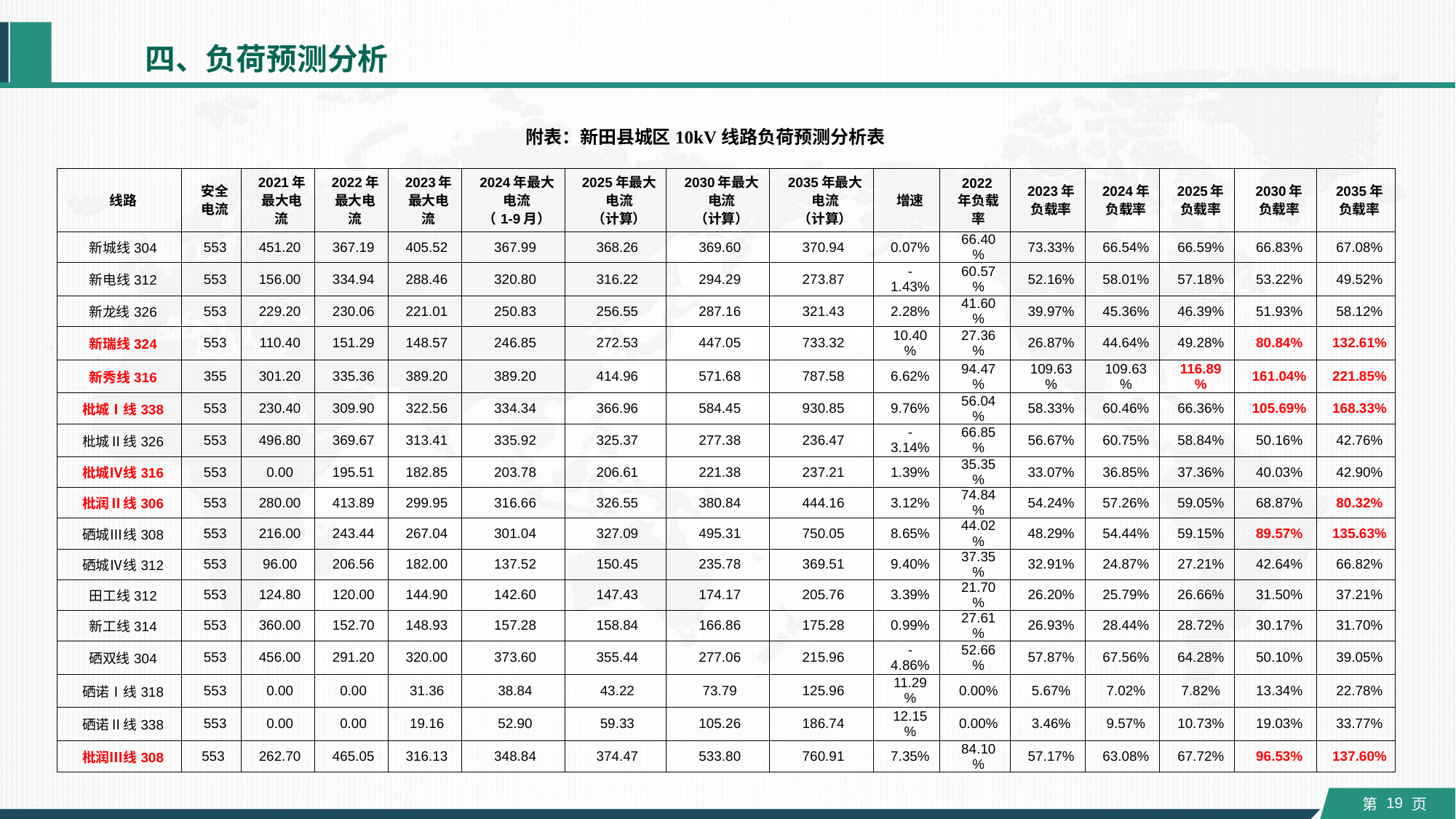

四、负荷预测分析
附表：新田县城区10kV线路负荷预测分析表
| 线路 | 安全电流 | 2021年最大电流 | 2022年最大电流 | 2023年最大电流 | 2024年最大电流 （1-9月） | 2025年最大电流 （计算） | 2030年最大电流 （计算） | 2035年最大电流 （计算） | 增速 | 2022年负载率 | 2023年负载率 | 2024年负载率 | 2025年负载率 | 2030年负载率 | 2035年负载率 |
| --- | --- | --- | --- | --- | --- | --- | --- | --- | --- | --- | --- | --- | --- | --- | --- |
| 新城线304 | 553 | 451.20 | 367.19 | 405.52 | 367.99 | 368.26 | 369.60 | 370.94 | 0.07% | 66.40% | 73.33% | 66.54% | 66.59% | 66.83% | 67.08% |
| 新电线312 | 553 | 156.00 | 334.94 | 288.46 | 320.80 | 316.22 | 294.29 | 273.87 | -1.43% | 60.57% | 52.16% | 58.01% | 57.18% | 53.22% | 49.52% |
| 新龙线326 | 553 | 229.20 | 230.06 | 221.01 | 250.83 | 256.55 | 287.16 | 321.43 | 2.28% | 41.60% | 39.97% | 45.36% | 46.39% | 51.93% | 58.12% |
| 新瑞线324 | 553 | 110.40 | 151.29 | 148.57 | 246.85 | 272.53 | 447.05 | 733.32 | 10.40% | 27.36% | 26.87% | 44.64% | 49.28% | 80.84% | 132.61% |
| 新秀线316 | 355 | 301.20 | 335.36 | 389.20 | 389.20 | 414.96 | 571.68 | 787.58 | 6.62% | 94.47% | 109.63% | 109.63% | 116.89% | 161.04% | 221.85% |
| 枇城Ⅰ线338 | 553 | 230.40 | 309.90 | 322.56 | 334.34 | 366.96 | 584.45 | 930.85 | 9.76% | 56.04% | 58.33% | 60.46% | 66.36% | 105.69% | 168.33% |
| 枇城Ⅱ线326 | 553 | 496.80 | 369.67 | 313.41 | 335.92 | 325.37 | 277.38 | 236.47 | -3.14% | 66.85% | 56.67% | 60.75% | 58.84% | 50.16% | 42.76% |
| 枇城Ⅳ线316 | 553 | 0.00 | 195.51 | 182.85 | 203.78 | 206.61 | 221.38 | 237.21 | 1.39% | 35.35% | 33.07% | 36.85% | 37.36% | 40.03% | 42.90% |
| 枇润Ⅱ线306 | 553 | 280.00 | 413.89 | 299.95 | 316.66 | 326.55 | 380.84 | 444.16 | 3.12% | 74.84% | 54.24% | 57.26% | 59.05% | 68.87% | 80.32% |
| 硒城Ⅲ线308 | 553 | 216.00 | 243.44 | 267.04 | 301.04 | 327.09 | 495.31 | 750.05 | 8.65% | 44.02% | 48.29% | 54.44% | 59.15% | 89.57% | 135.63% |
| 硒城Ⅳ线312 | 553 | 96.00 | 206.56 | 182.00 | 137.52 | 150.45 | 235.78 | 369.51 | 9.40% | 37.35% | 32.91% | 24.87% | 27.21% | 42.64% | 66.82% |
| 田工线312 | 553 | 124.80 | 120.00 | 144.90 | 142.60 | 147.43 | 174.17 | 205.76 | 3.39% | 21.70% | 26.20% | 25.79% | 26.66% | 31.50% | 37.21% |
| 新工线314 | 553 | 360.00 | 152.70 | 148.93 | 157.28 | 158.84 | 166.86 | 175.28 | 0.99% | 27.61% | 26.93% | 28.44% | 28.72% | 30.17% | 31.70% |
| 硒双线304 | 553 | 456.00 | 291.20 | 320.00 | 373.60 | 355.44 | 277.06 | 215.96 | -4.86% | 52.66% | 57.87% | 67.56% | 64.28% | 50.10% | 39.05% |
| 硒诺Ⅰ线318 | 553 | 0.00 | 0.00 | 31.36 | 38.84 | 43.22 | 73.79 | 125.96 | 11.29% | 0.00% | 5.67% | 7.02% | 7.82% | 13.34% | 22.78% |
| 硒诺Ⅱ线338 | 553 | 0.00 | 0.00 | 19.16 | 52.90 | 59.33 | 105.26 | 186.74 | 12.15% | 0.00% | 3.46% | 9.57% | 10.73% | 19.03% | 33.77% |
| 枇润Ⅲ线308 | 553 | 262.70 | 465.05 | 316.13 | 348.84 | 374.47 | 533.80 | 760.91 | 7.35% | 84.10% | 57.17% | 63.08% | 67.72% | 96.53% | 137.60% |